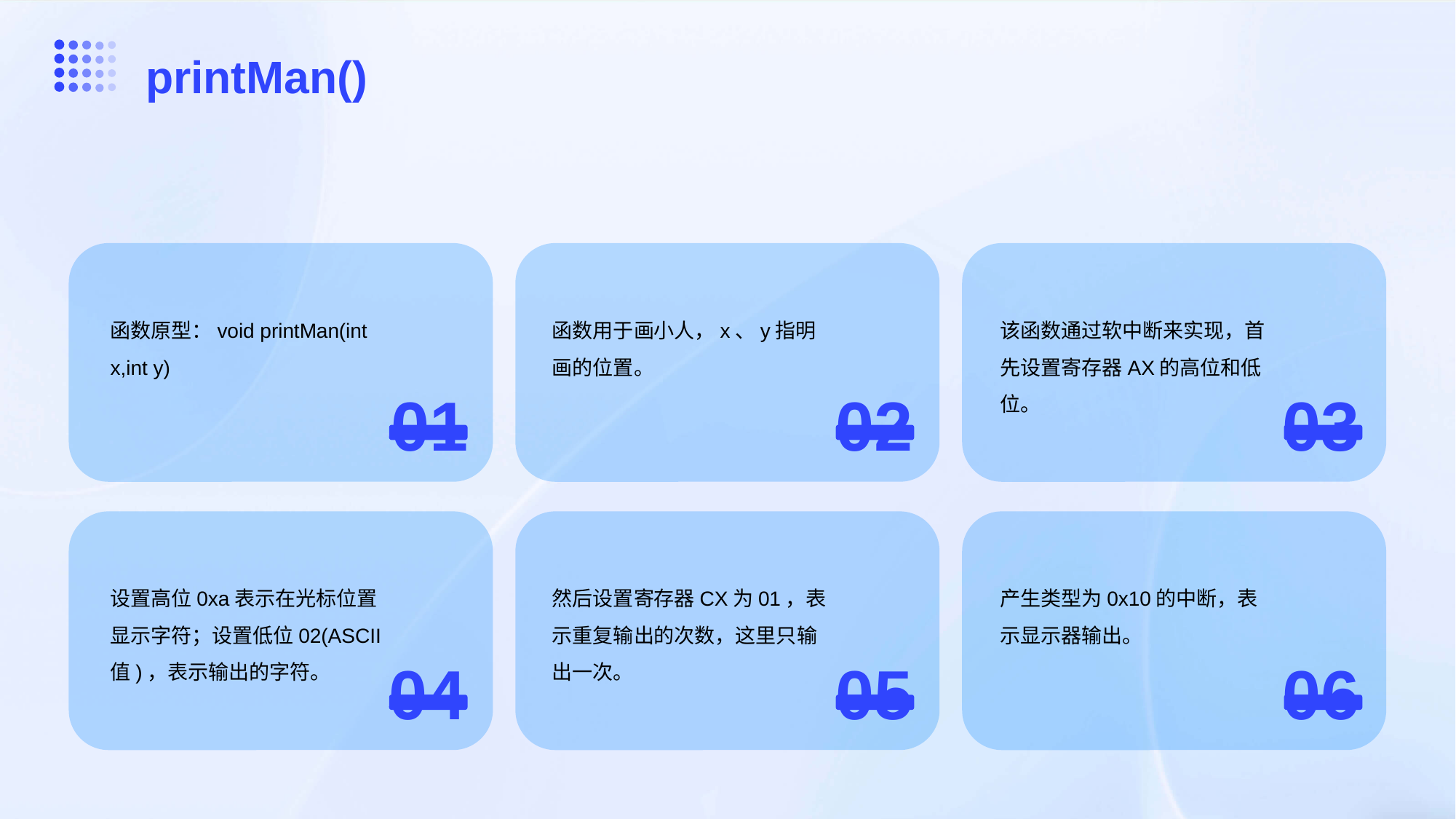

printMan()

函数原型：void printMan(int x,int y)
函数用于画小人，x、y指明画的位置。
该函数通过软中断来实现，首先设置寄存器AX的高位和低位。
01
02
03

设置高位0xa表示在光标位置显示字符；设置低位02(ASCII值)，表示输出的字符。
然后设置寄存器CX为01，表示重复输出的次数，这里只输出一次。
产生类型为0x10的中断，表示显示器输出。
04
05
06